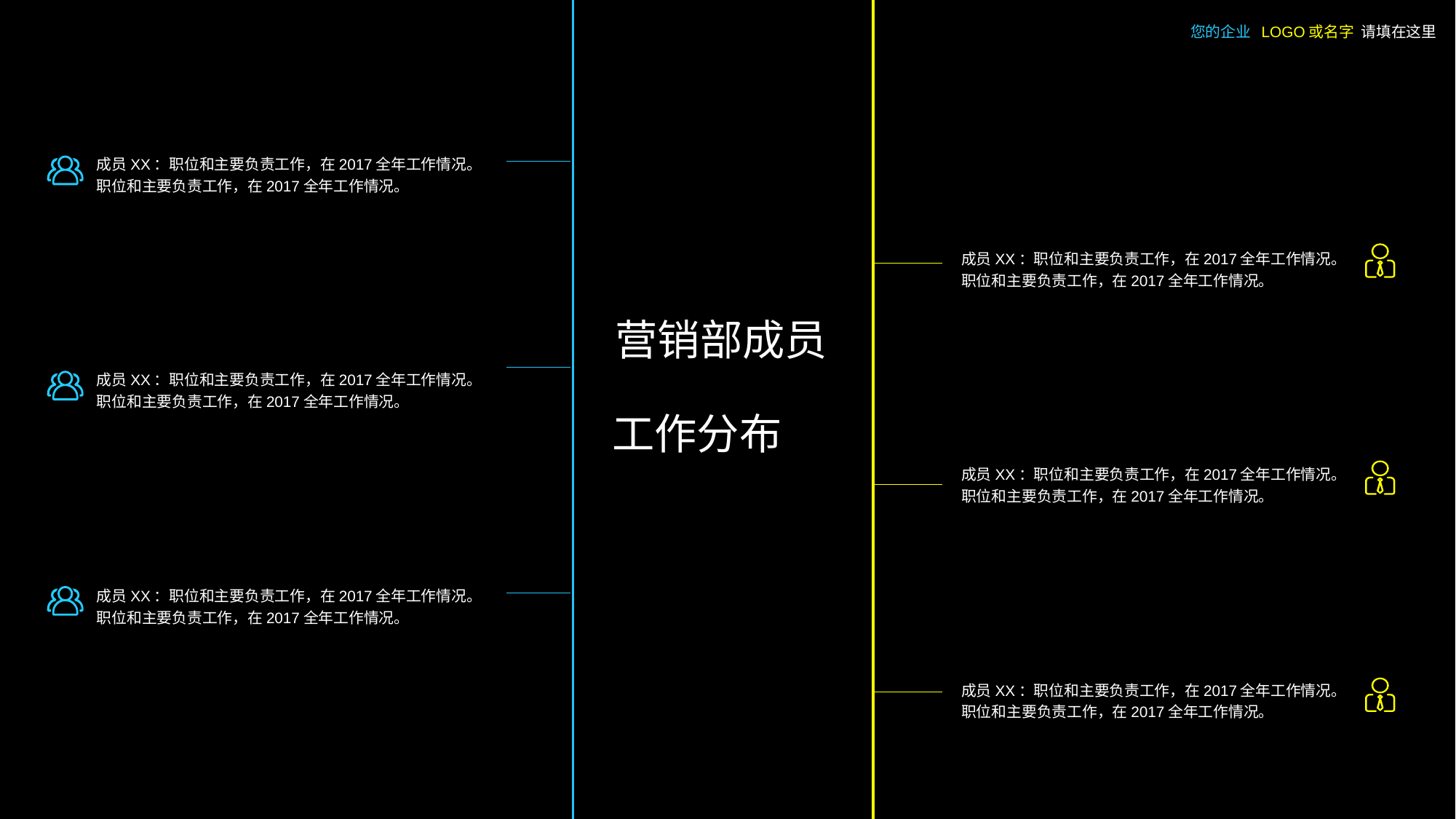

您的企业  LOGO或名字  请填在这里
成员XX：职位和主要负责工作，在2017全年工作情况。职位和主要负责工作，在2017全年工作情况。

成员XX：职位和主要负责工作，在2017全年工作情况。职位和主要负责工作，在2017全年工作情况。

营销部成员
成员XX：职位和主要负责工作，在2017全年工作情况。职位和主要负责工作，在2017全年工作情况。

工作分布
成员XX：职位和主要负责工作，在2017全年工作情况。职位和主要负责工作，在2017全年工作情况。

成员XX：职位和主要负责工作，在2017全年工作情况。职位和主要负责工作，在2017全年工作情况。

成员XX：职位和主要负责工作，在2017全年工作情况。职位和主要负责工作，在2017全年工作情况。